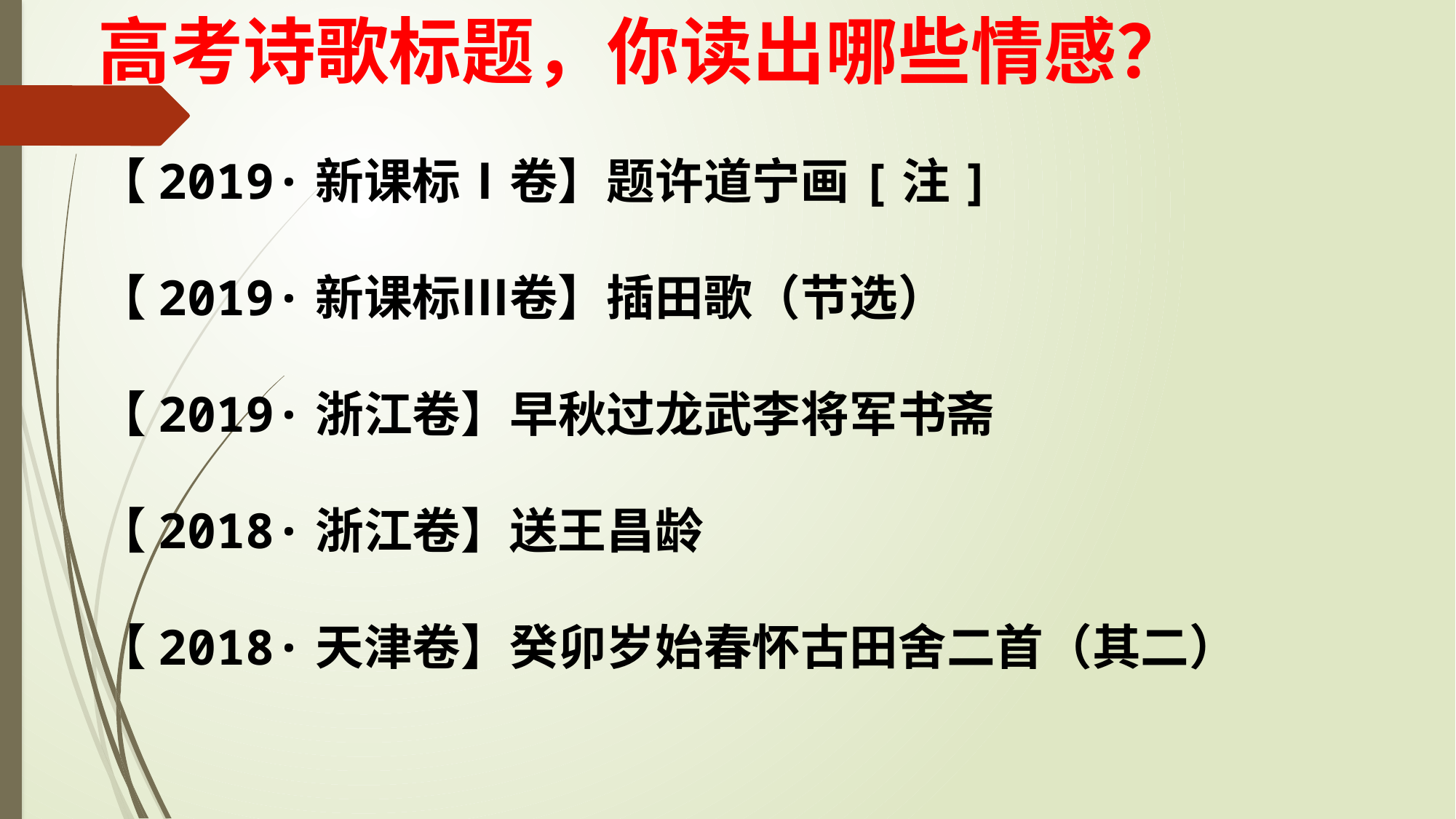

高考诗歌标题，你读出哪些情感？

【2019·新课标Ⅰ卷】题许道宁画[注]

【2019·新课标Ⅲ卷】插田歌（节选）

【2019·浙江卷】早秋过龙武李将军书斋

【2018·浙江卷】送王昌龄

【2018·天津卷】癸卯岁始春怀古田舍二首（其二）